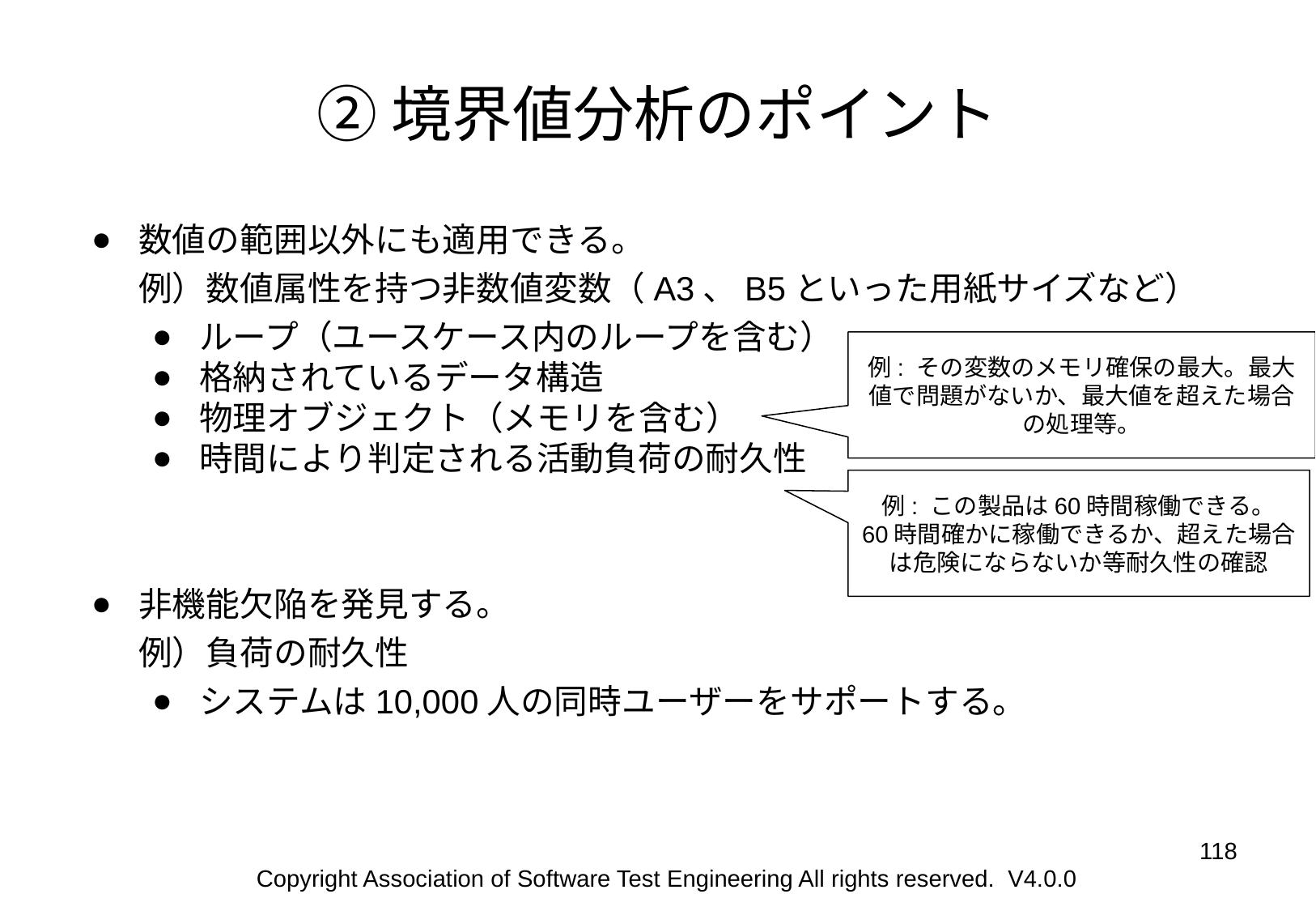

# ②境界値分析のポイント
数値の範囲以外にも適用できる。
例）数値属性を持つ非数値変数（A3、B5といった用紙サイズなど）
ループ（ユースケース内のループを含む）
格納されているデータ構造
物理オブジェクト（メモリを含む）
時間により判定される活動負荷の耐久性

非機能欠陥を発見する。
例）負荷の耐久性
システムは10,000人の同時ユーザーをサポートする。
例: その変数のメモリ確保の最大。最大値で問題がないか、最大値を超えた場合の処理等。
例: この製品は60時間稼働できる。
60時間確かに稼働できるか、超えた場合は危険にならないか等耐久性の確認
118
Copyright Association of Software Test Engineering All rights reserved.  V4.0.0